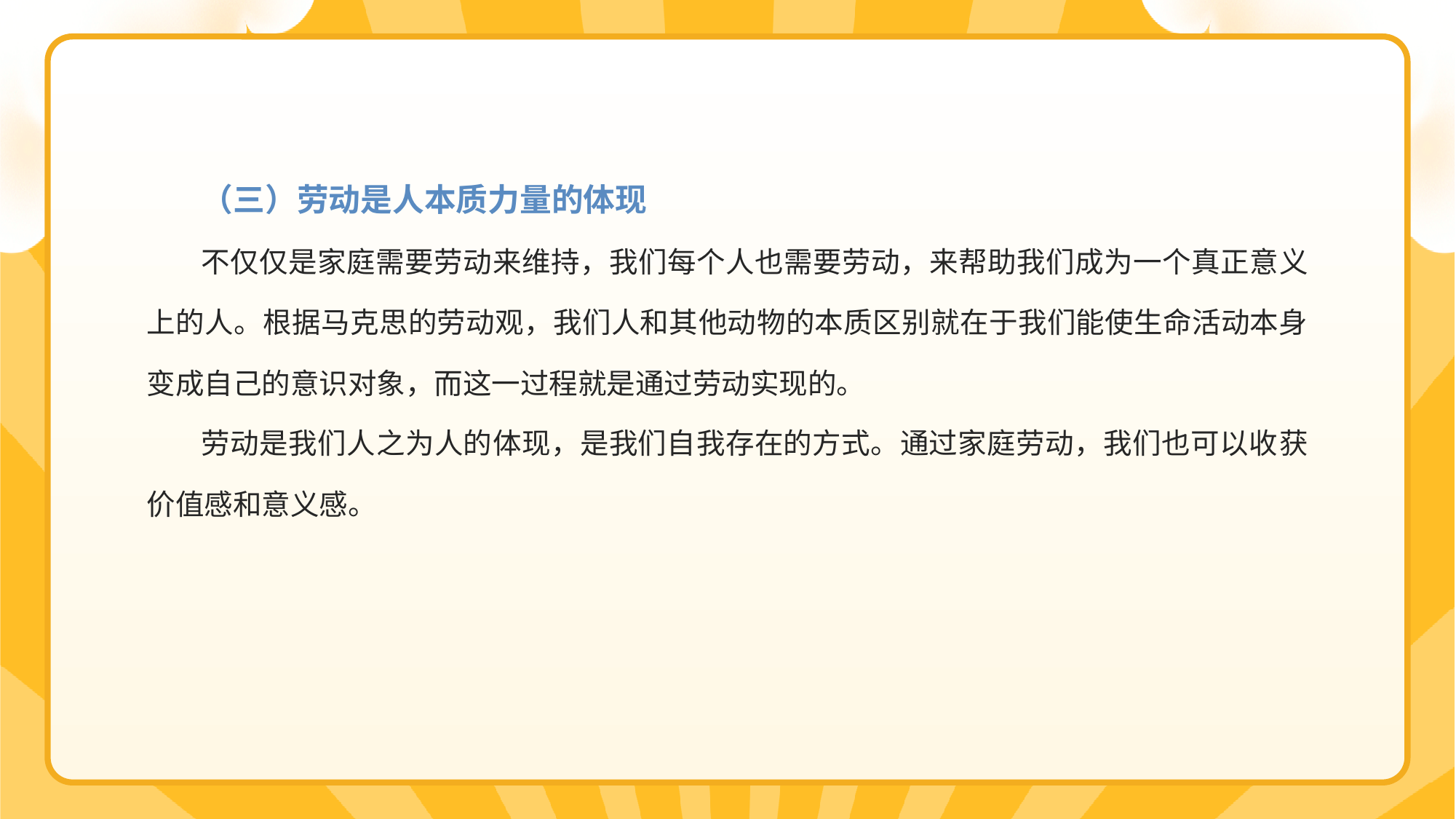

（三）劳动是人本质力量的体现
不仅仅是家庭需要劳动来维持，我们每个人也需要劳动，来帮助我们成为一个真正意义上的人。根据马克思的劳动观，我们人和其他动物的本质区别就在于我们能使生命活动本身变成自己的意识对象，而这一过程就是通过劳动实现的。
劳动是我们人之为人的体现，是我们自我存在的方式。通过家庭劳动，我们也可以收获价值感和意义感。